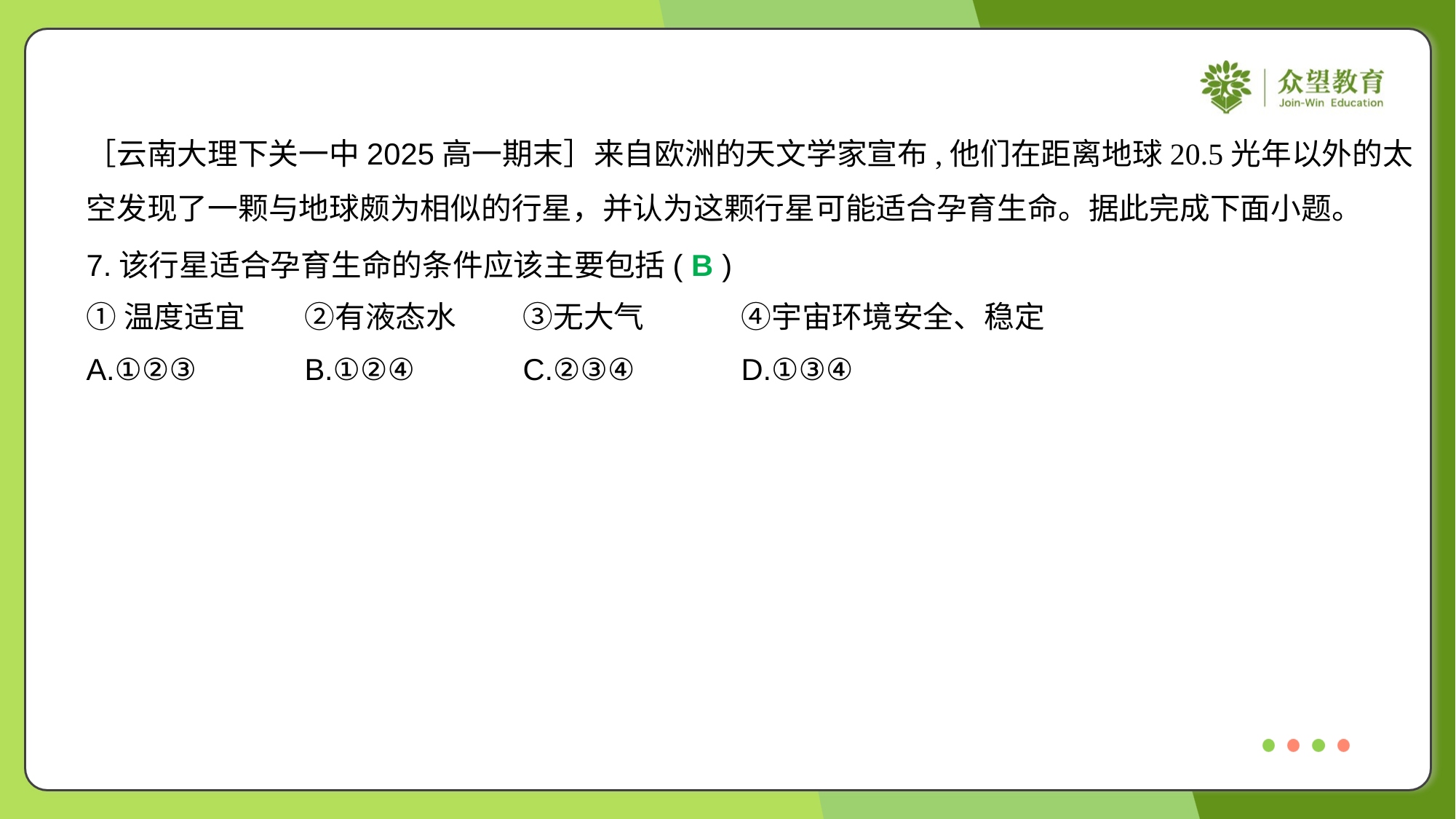

［云南大理下关一中2025高一期末］来自欧洲的天文学家宣布,他们在距离地球20.5光年以外的太
空发现了一颗与地球颇为相似的行星，并认为这颗行星可能适合孕育生命。据此完成下面小题。
7.该行星适合孕育生命的条件应该主要包括(     )
B
①温度适宜	②有液态水	③无大气	④宇宙环境安全、稳定
A.①②③	B.①②④	C.②③④	D.①③④